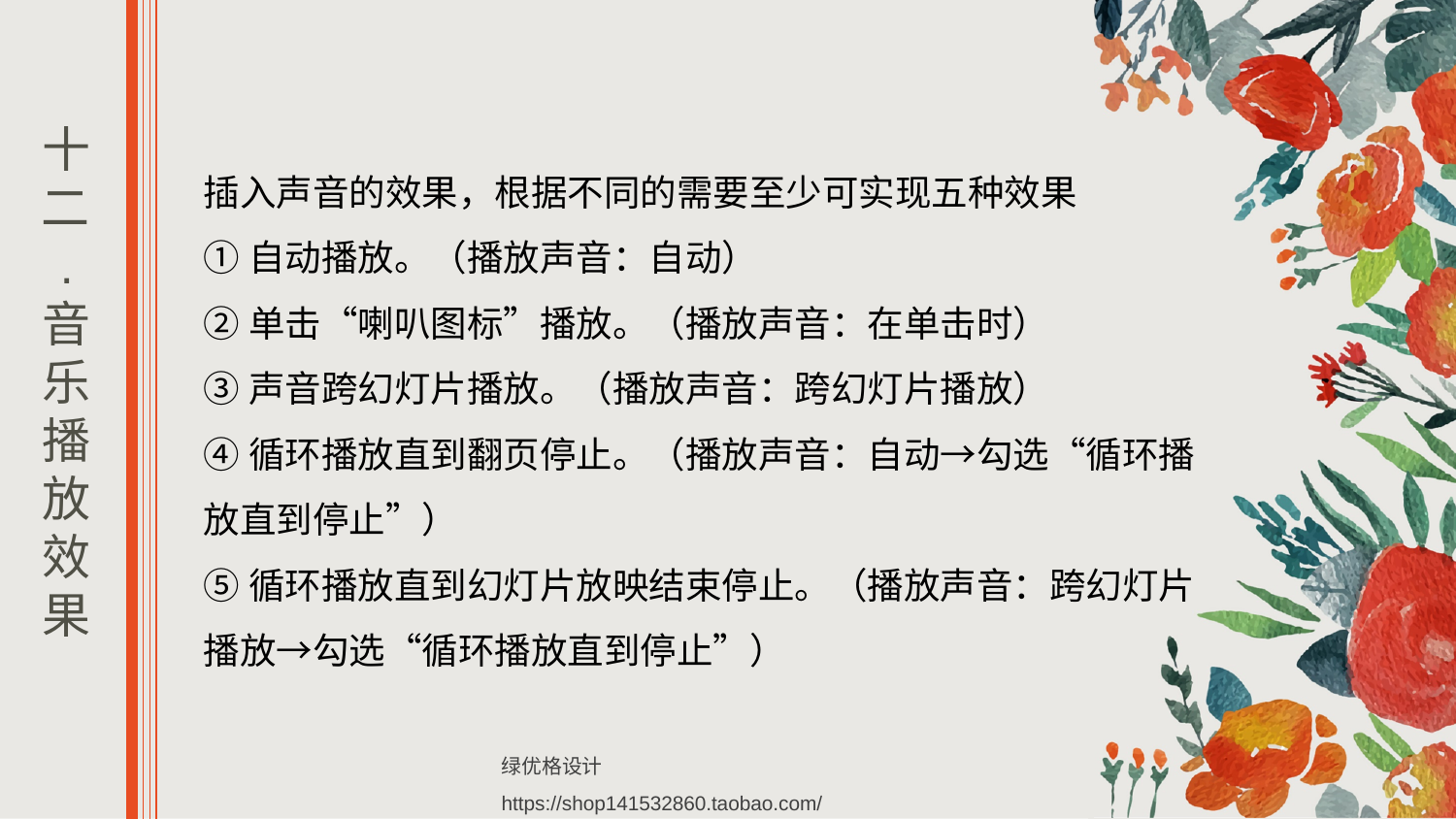

十二.
音乐
播放效果
插入声音的效果，根据不同的需要至少可实现五种效果
①自动播放。（播放声音：自动）
②单击“喇叭图标”播放。（播放声音：在单击时）
③声音跨幻灯片播放。（播放声音：跨幻灯片播放）
④循环播放直到翻页停止。（播放声音：自动→勾选“循环播放直到停止”）
⑤循环播放直到幻灯片放映结束停止。（播放声音：跨幻灯片播放→勾选“循环播放直到停止”）